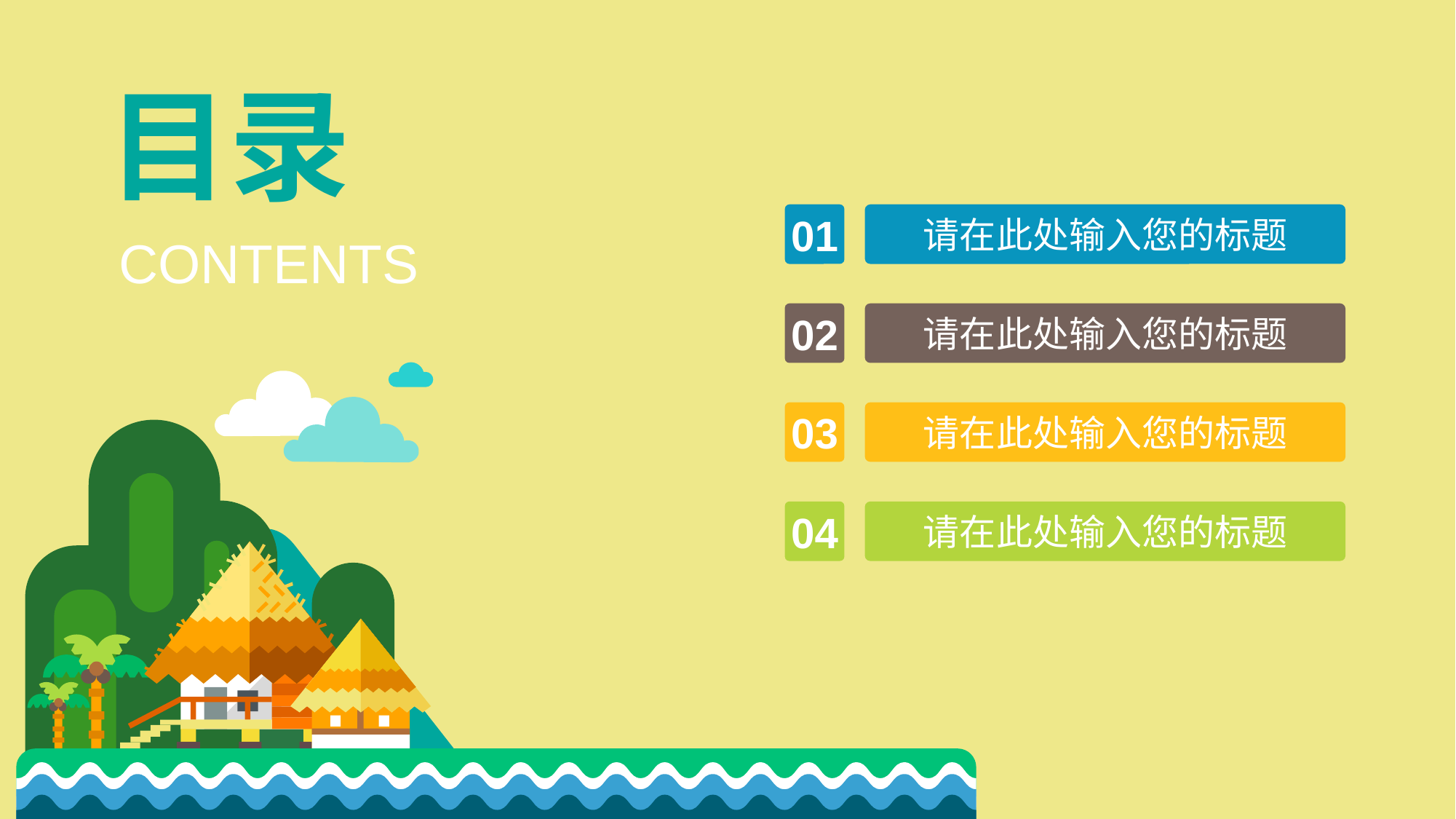

目录
01
请在此处输入您的标题
CONTENTS
02
请在此处输入您的标题

03
请在此处输入您的标题

04
请在此处输入您的标题